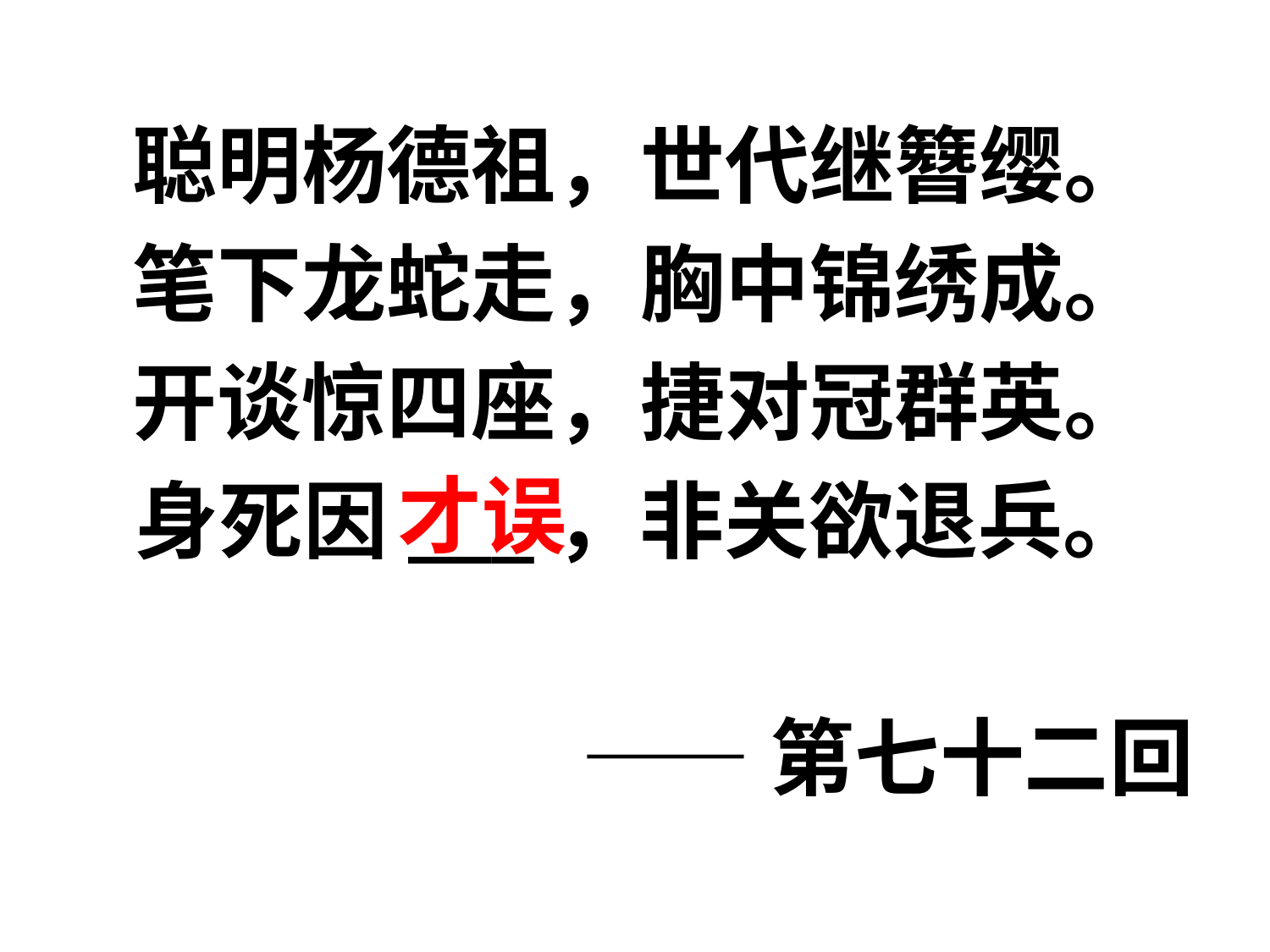

聪明杨德祖，世代继簪缨。
笔下龙蛇走，胸中锦绣成。
开谈惊四座，捷对冠群英。
身死因___，非关欲退兵。

——第七十二回
才误